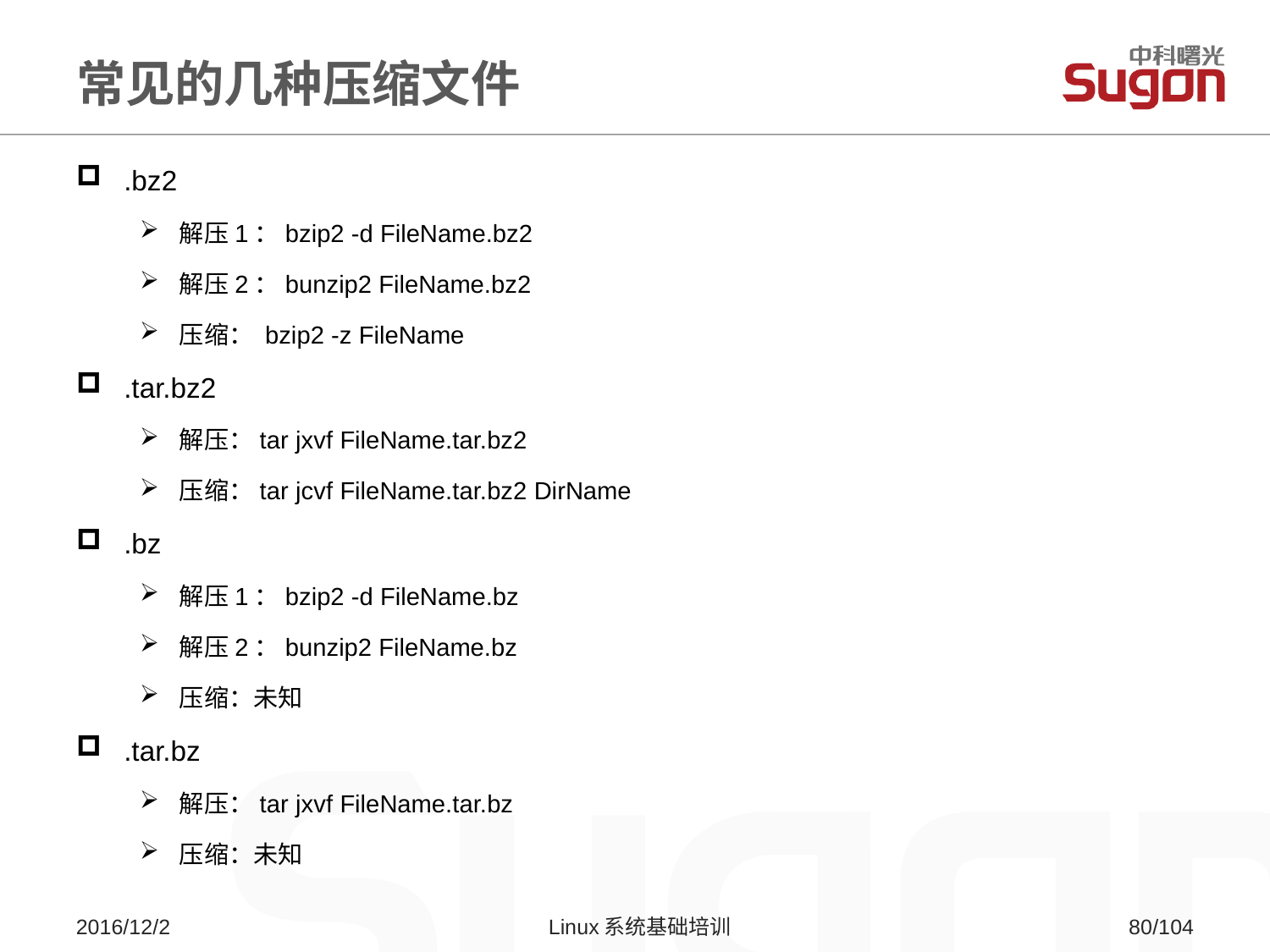

# 常见的几种压缩文件
.bz2
解压1：bzip2 -d FileName.bz2
解压2：bunzip2 FileName.bz2
压缩： bzip2 -z FileName
.tar.bz2
解压：tar jxvf FileName.tar.bz2
压缩：tar jcvf FileName.tar.bz2 DirName
.bz
解压1：bzip2 -d FileName.bz
解压2：bunzip2 FileName.bz
压缩：未知
.tar.bz
解压：tar jxvf FileName.tar.bz
压缩：未知